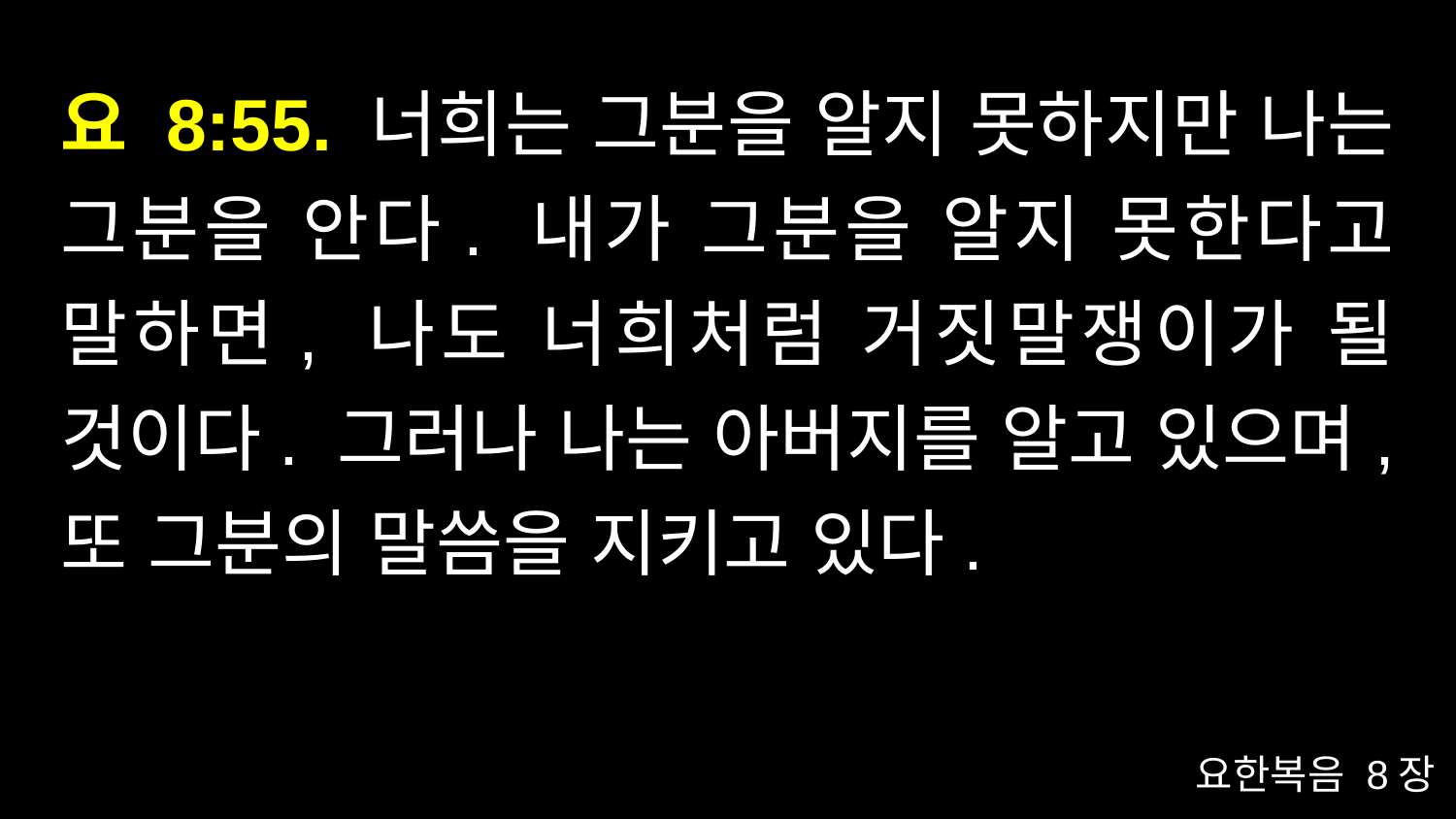

# 요 8:55. 너희는 그분을 알지 못하지만 나는 그분을 안다. 내가 그분을 알지 못한다고 말하면, 나도 너희처럼 거짓말쟁이가 될 것이다. 그러나 나는 아버지를 알고 있으며, 또 그분의 말씀을 지키고 있다.
요한복음 8장